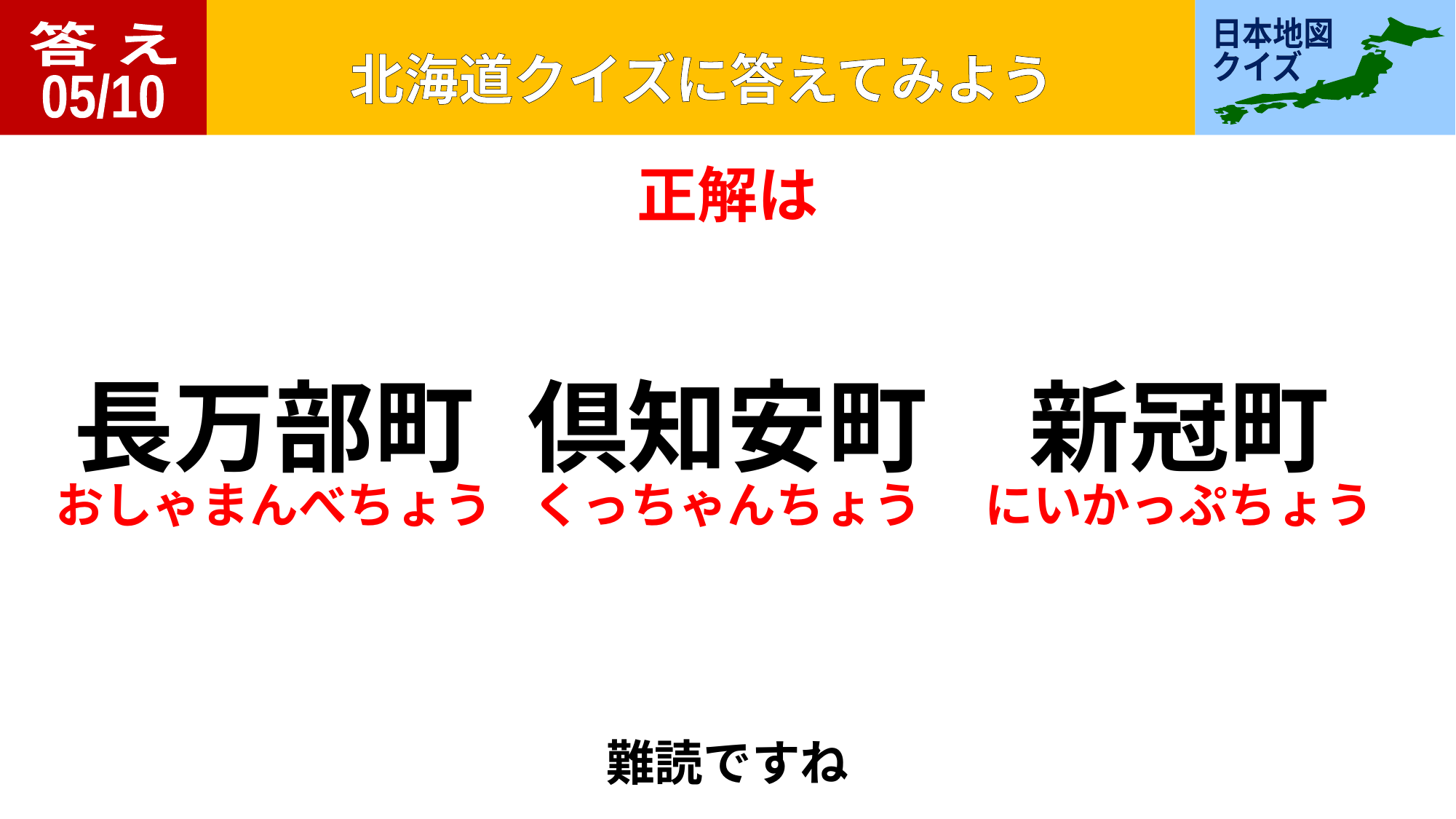

答 え
05/10
正解は
長万部町
倶知安町
新冠町
おしゃまんべちょう
くっちゃんちょう
にいかっぷちょう
難読ですね